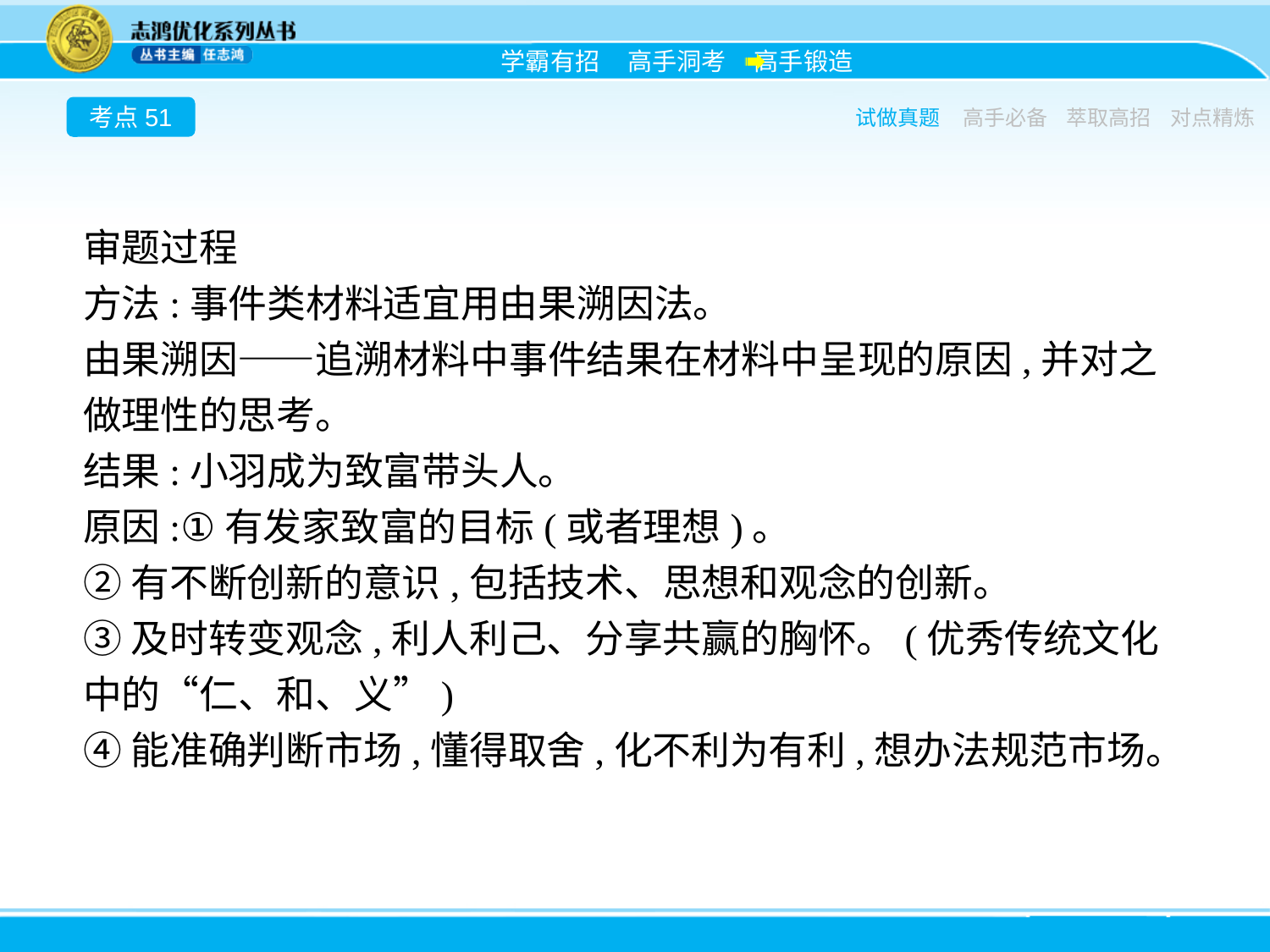

考点51
试做真题
高手必备
萃取高招
对点精炼
审题过程
方法:事件类材料适宜用由果溯因法。
由果溯因——追溯材料中事件结果在材料中呈现的原因,并对之做理性的思考。
结果:小羽成为致富带头人。
原因:①有发家致富的目标(或者理想)。
②有不断创新的意识,包括技术、思想和观念的创新。
③及时转变观念,利人利己、分享共赢的胸怀。(优秀传统文化中的“仁、和、义”)
④能准确判断市场,懂得取舍,化不利为有利,想办法规范市场。